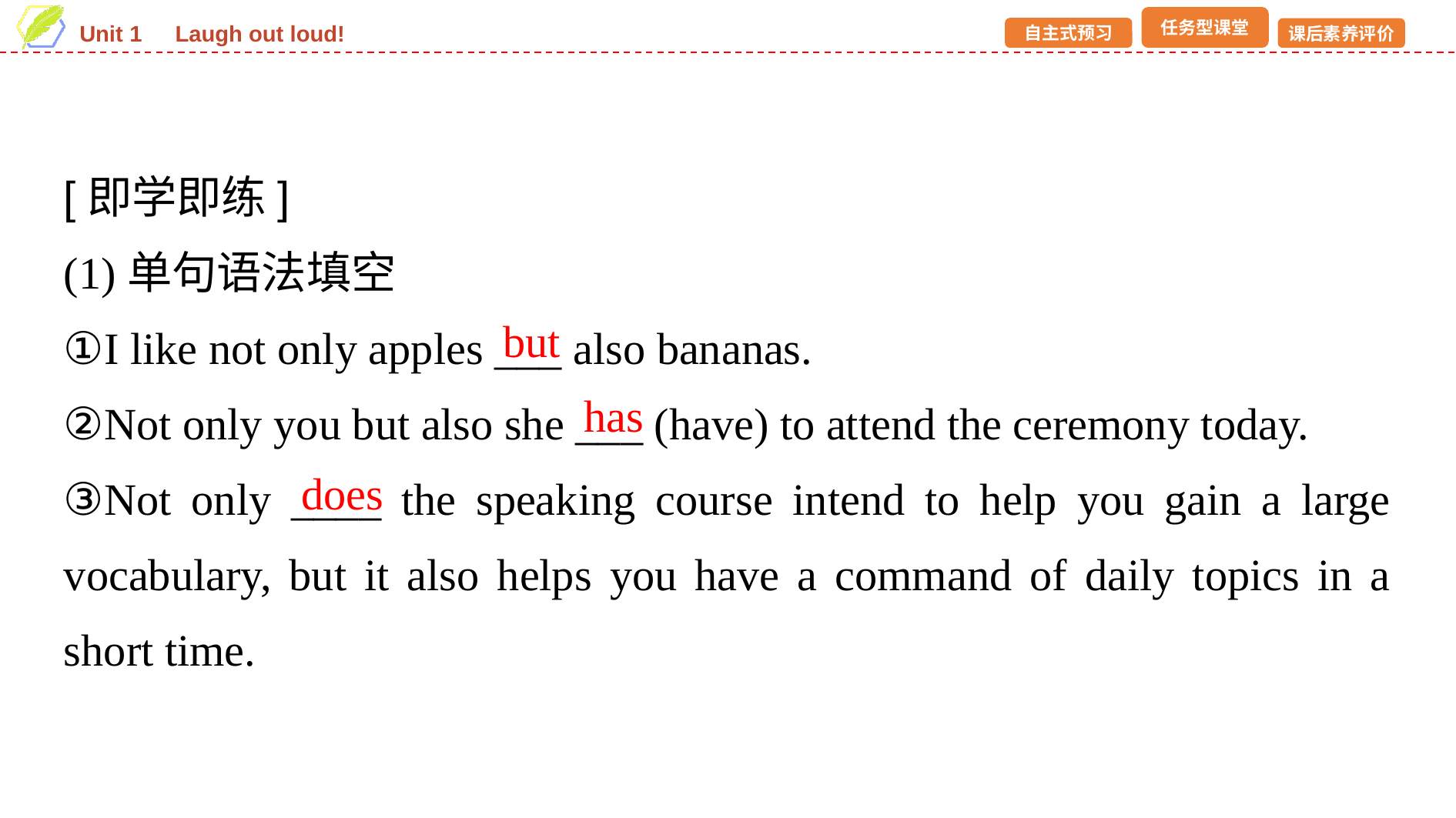

[即学即练]
(1)单句语法填空
①I like not only apples ___ also bananas.
②Not only you but also she ___ (have) to attend the ceremony today.
③Not only ____ the speaking course intend to help you gain a large vocabulary, but it also helps you have a command of daily topics in a short time.
but
has
does